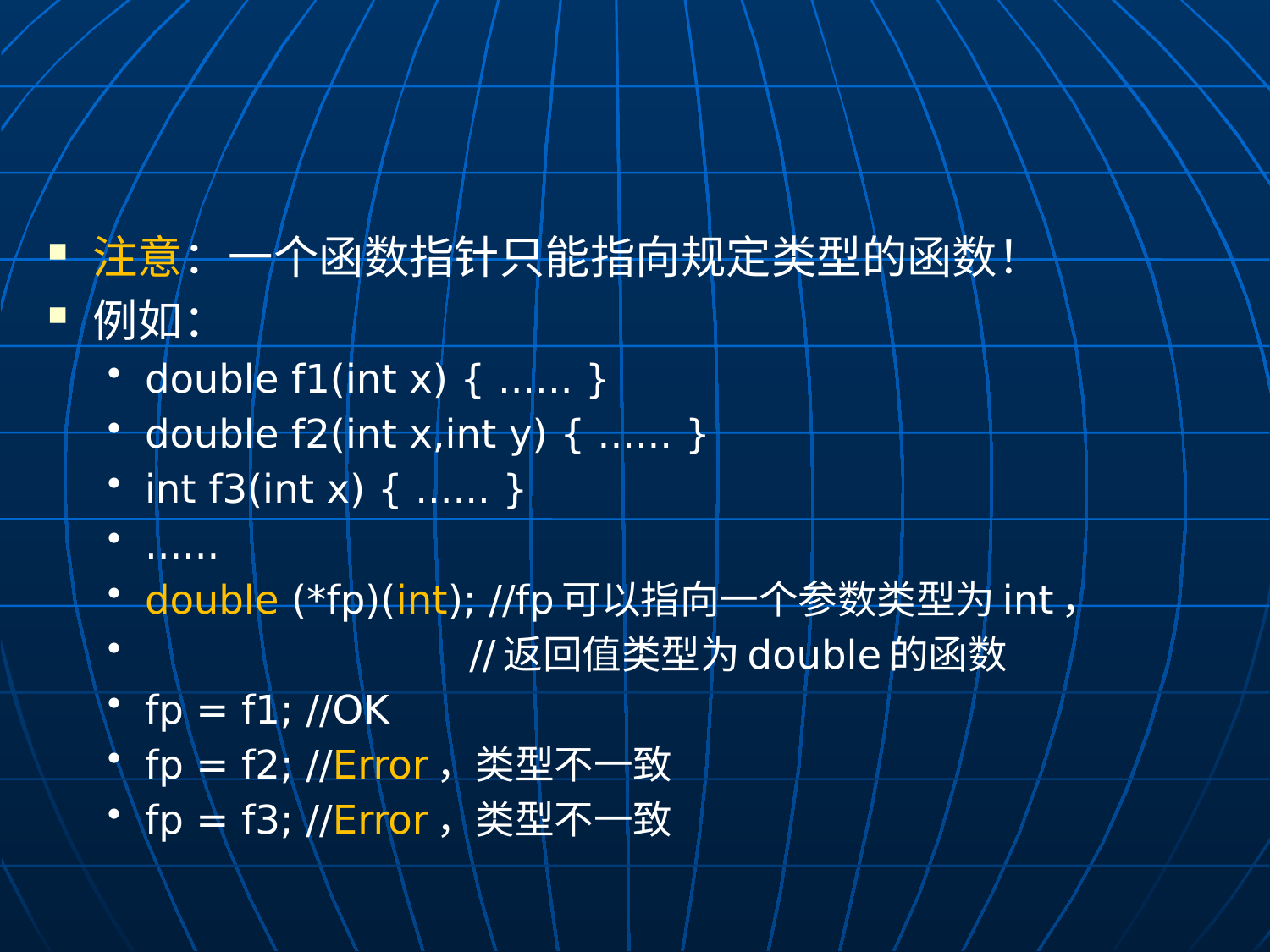

#
注意：一个函数指针只能指向规定类型的函数！
例如：
double f1(int x) { ...... }
double f2(int x,int y) { ...... }
int f3(int x) { ...... }
......
double (*fp)(int); //fp可以指向一个参数类型为int，
                          //返回值类型为double的函数
fp = f1; //OK
fp = f2; //Error，类型不一致
fp = f3; //Error，类型不一致